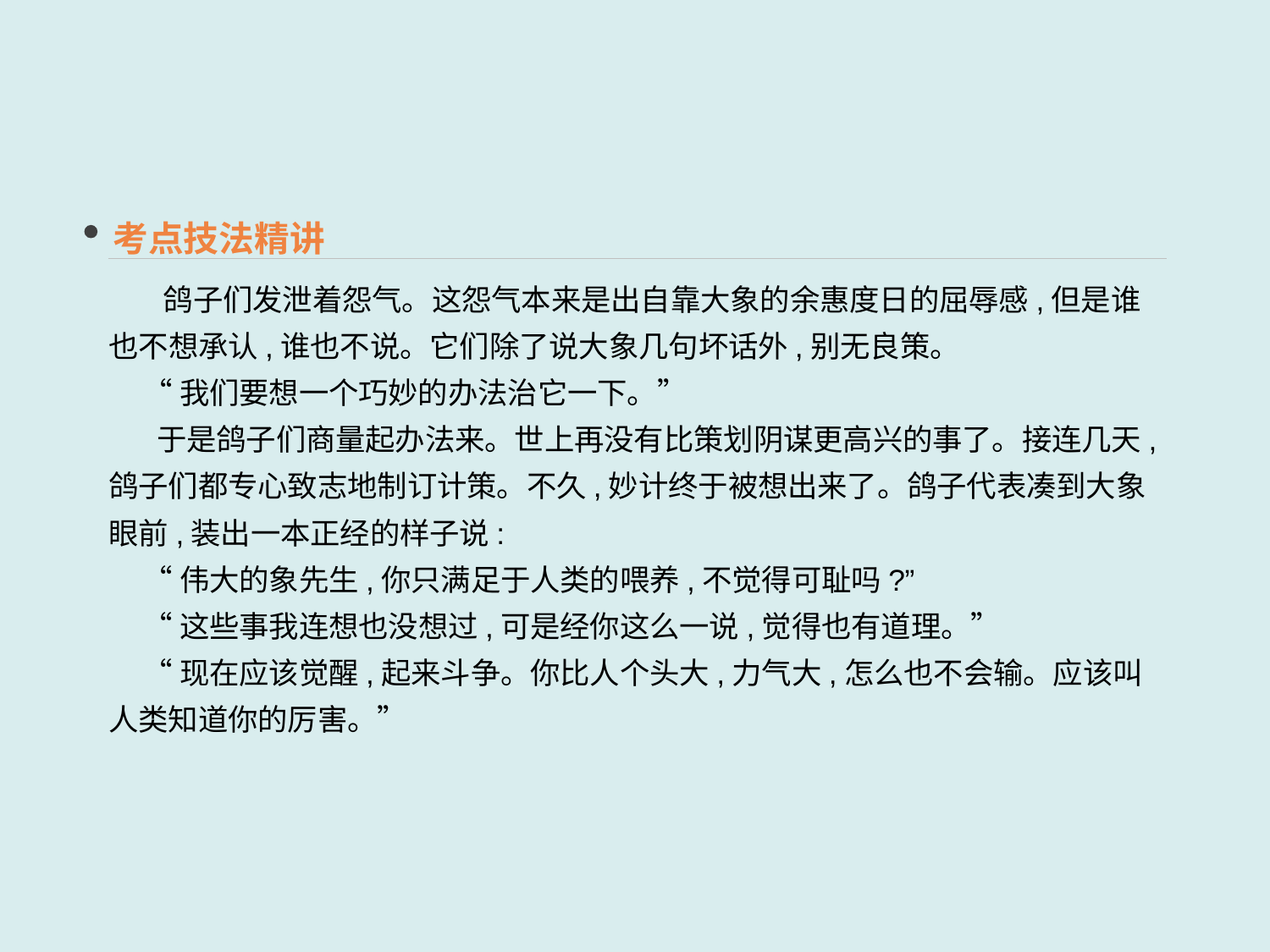

考点技法精讲

       鸽子们发泄着怨气。这怨气本来是出自靠大象的余惠度日的屈辱感,但是谁也不想承认,谁也不说。它们除了说大象几句坏话外,别无良策。
     “我们要想一个巧妙的办法治它一下。”
      于是鸽子们商量起办法来。世上再没有比策划阴谋更高兴的事了。接连几天,鸽子们都专心致志地制订计策。不久,妙计终于被想出来了。鸽子代表凑到大象眼前,装出一本正经的样子说:
     “伟大的象先生,你只满足于人类的喂养,不觉得可耻吗?”
     “这些事我连想也没想过,可是经你这么一说,觉得也有道理。”
     “现在应该觉醒,起来斗争。你比人个头大,力气大,怎么也不会输。应该叫人类知道你的厉害。”